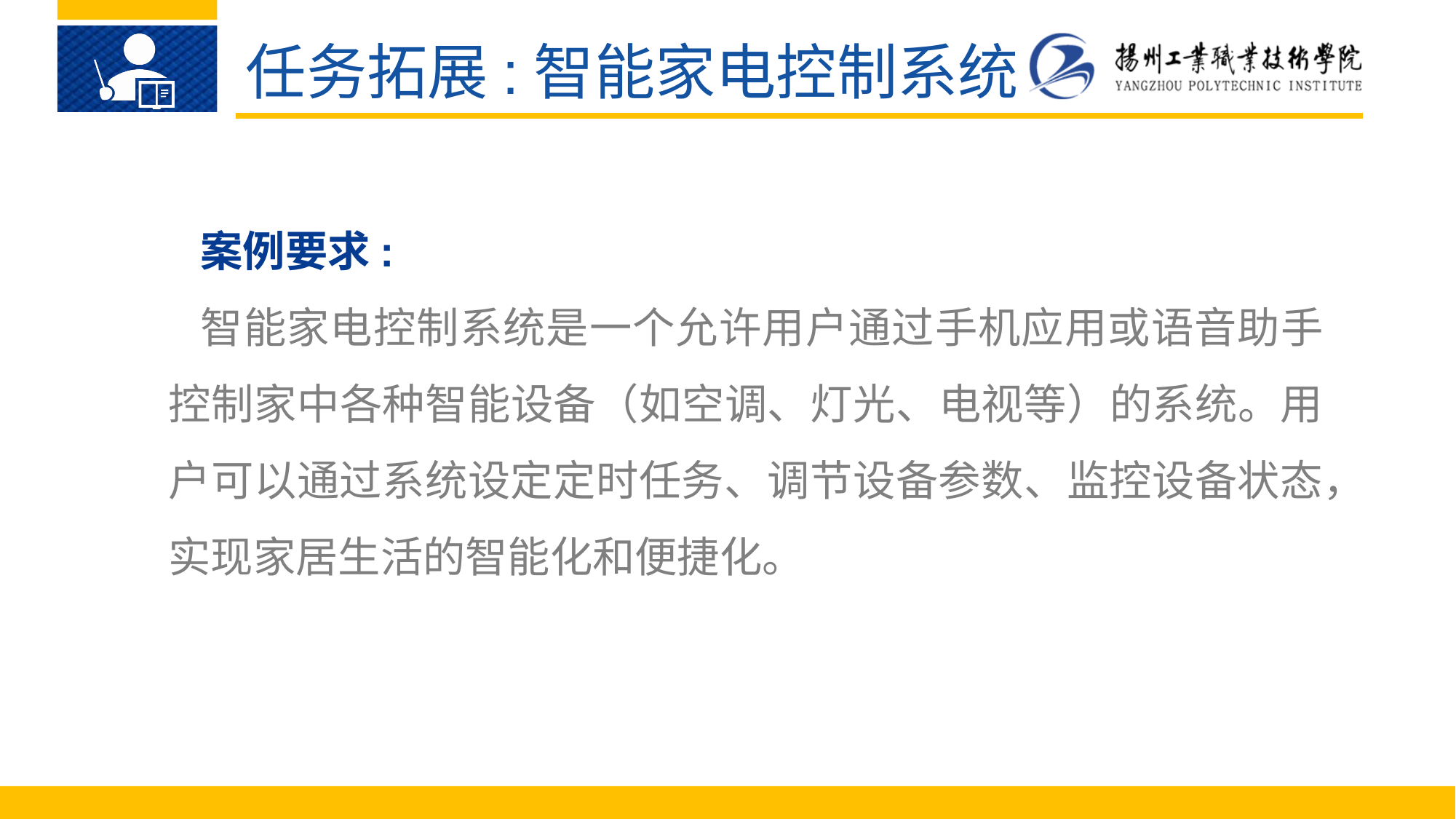

任务拓展:智能家电控制系统
案例要求:
智能家电控制系统是一个允许用户通过手机应用或语音助手控制家中各种智能设备（如空调、灯光、电视等）的系统。用户可以通过系统设定定时任务、调节设备参数、监控设备状态，实现家居生活的智能化和便捷化。